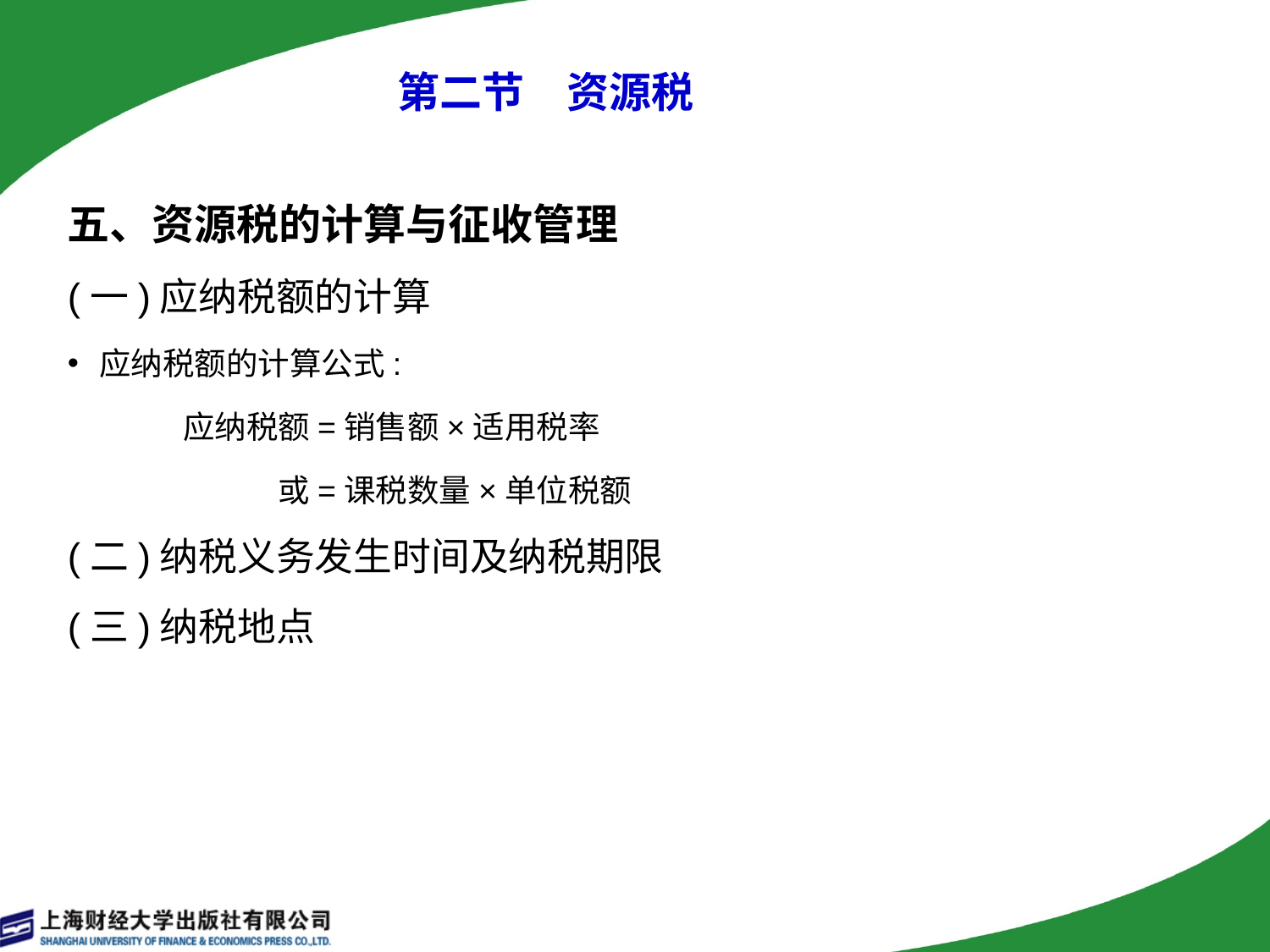

# 第二节　资源税
五、资源税的计算与征收管理
(一)应纳税额的计算
应纳税额的计算公式:
               应纳税额=销售额×适用税率
  　　　             或=课税数量×单位税额
(二)纳税义务发生时间及纳税期限
(三)纳税地点